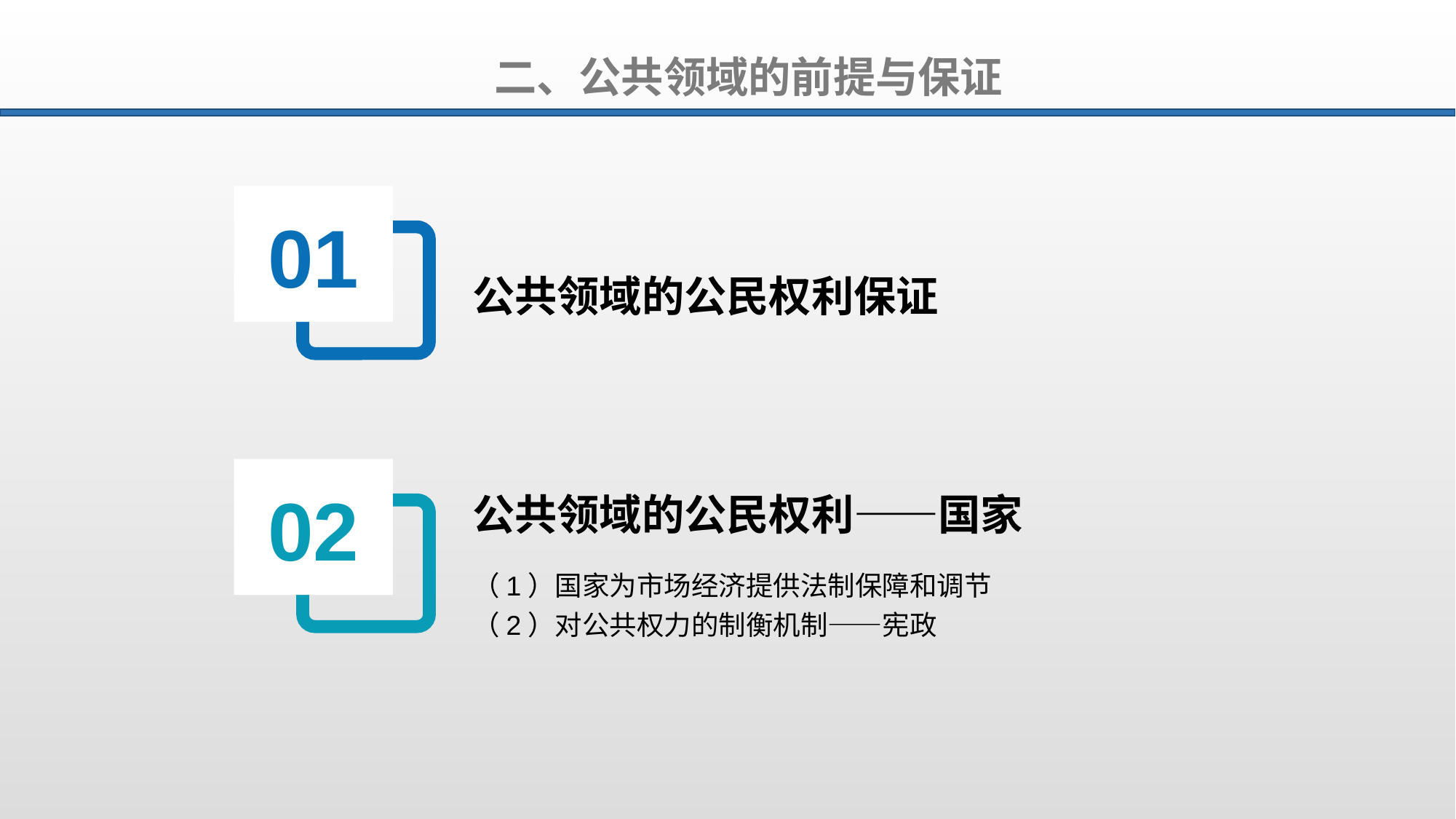

二、公共领域的前提与保证

01

公共领域的公民权利保证
02
公共领域的公民权利——国家

（1）国家为市场经济提供法制保障和调节
（2）对公共权力的制衡机制——宪政